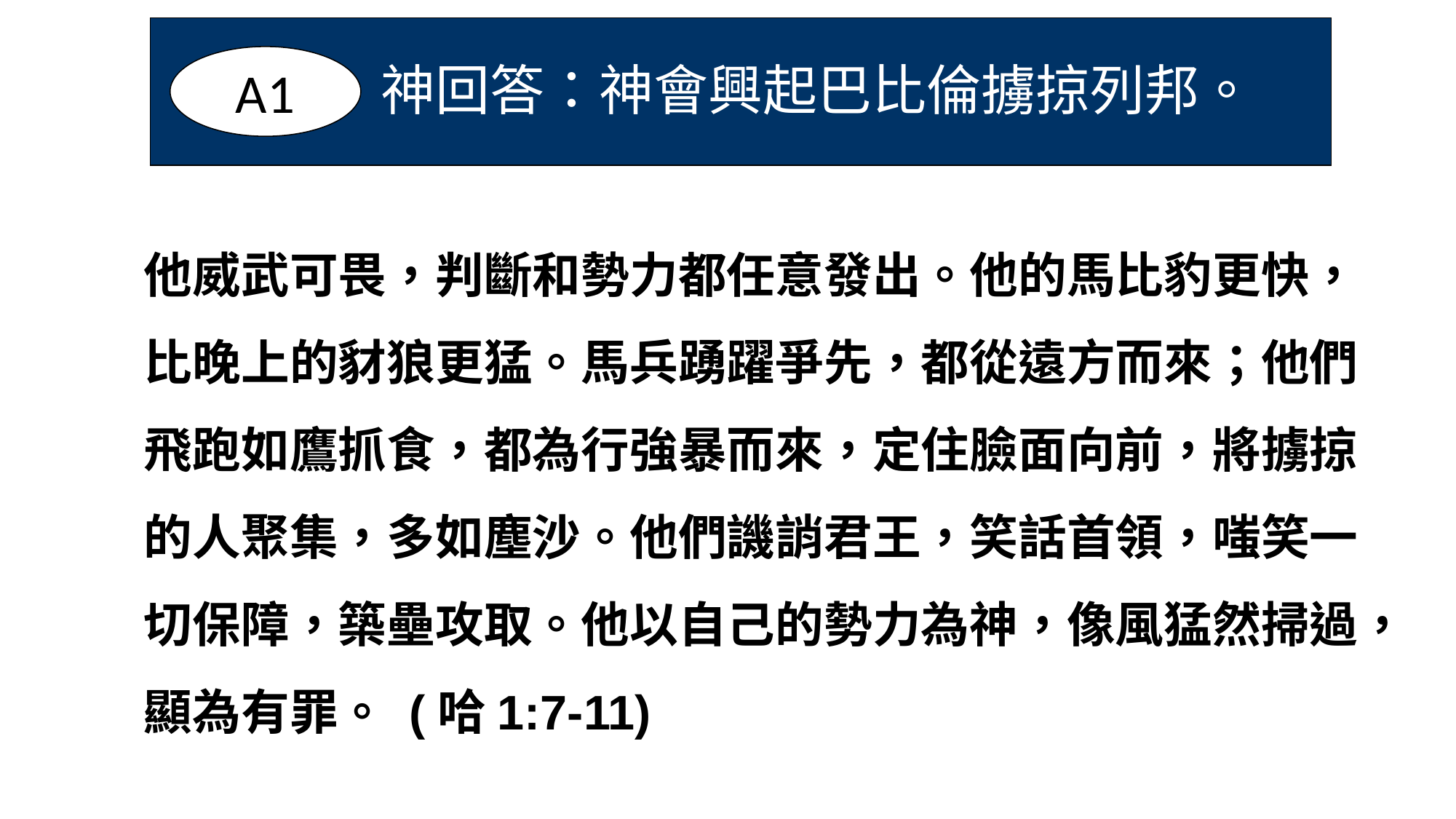

神回答：神會興起巴比倫擄掠列邦。
A1
他威武可畏，判斷和勢力都任意發出。他的馬比豹更快，比晚上的豺狼更猛。馬兵踴躍爭先，都從遠方而來；他們飛跑如鷹抓食，都為行強暴而來，定住臉面向前，將擄掠的人聚集，多如塵沙。他們譏誚君王，笑話首領，嗤笑一切保障，築壘攻取。他以自己的勢力為神，像風猛然掃過，顯為有罪。 (哈1:7-11)